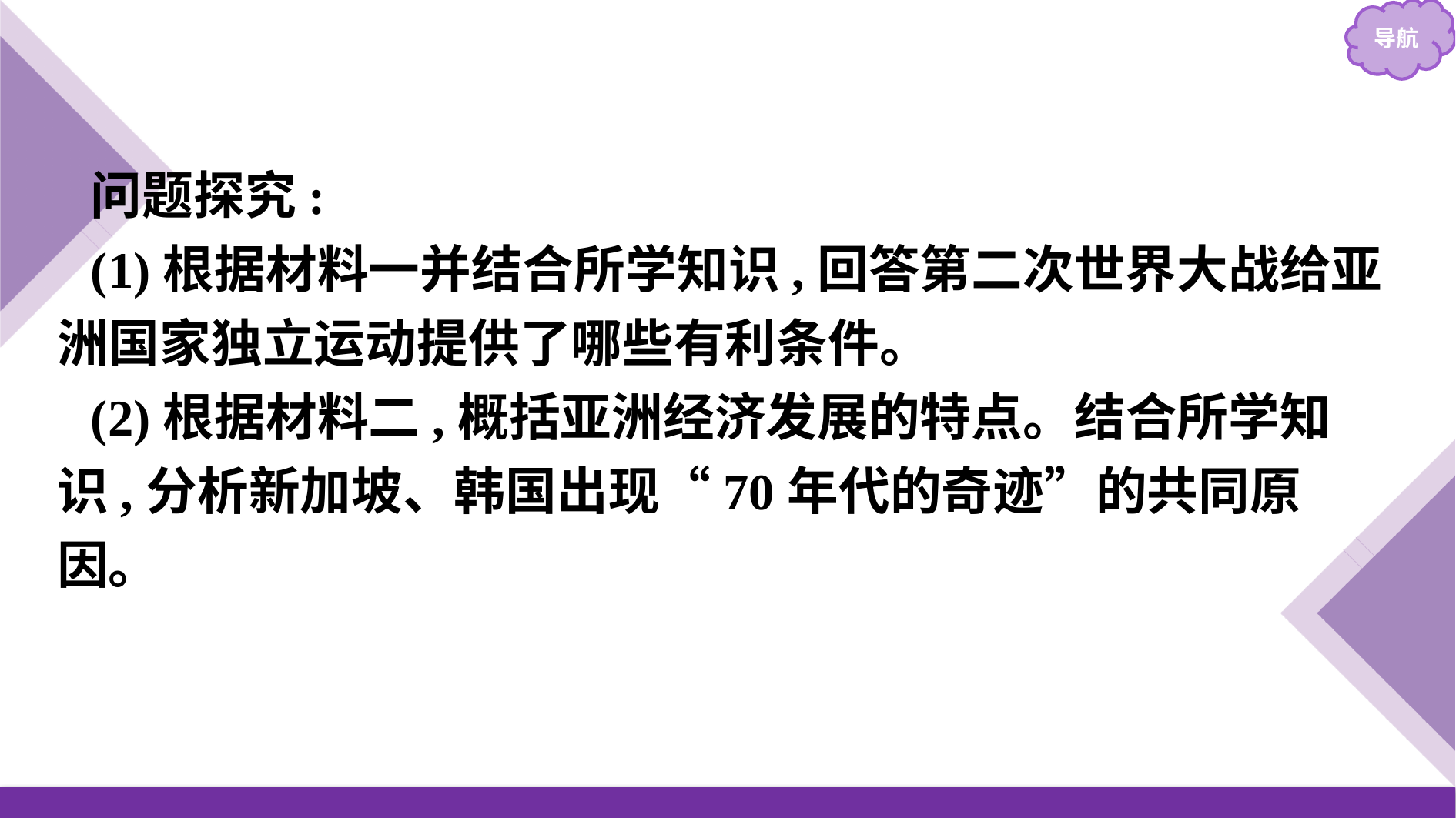

问题探究:
(1)根据材料一并结合所学知识,回答第二次世界大战给亚洲国家独立运动提供了哪些有利条件。
(2)根据材料二,概括亚洲经济发展的特点。结合所学知识,分析新加坡、韩国出现“70年代的奇迹”的共同原因。